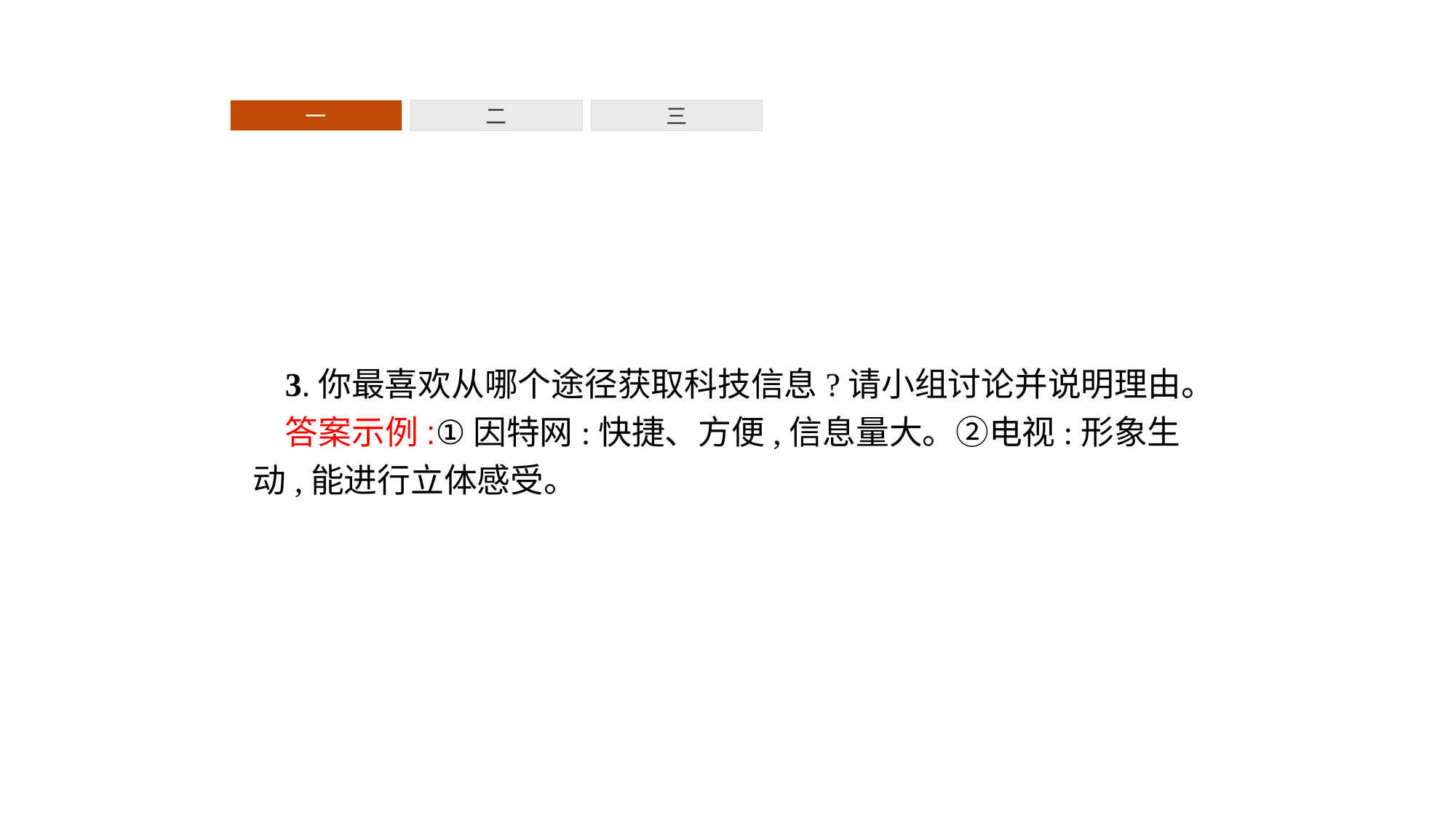

一
二
三
3.你最喜欢从哪个途径获取科技信息?请小组讨论并说明理由。
答案示例:①因特网:快捷、方便,信息量大。②电视:形象生动,能进行立体感受。